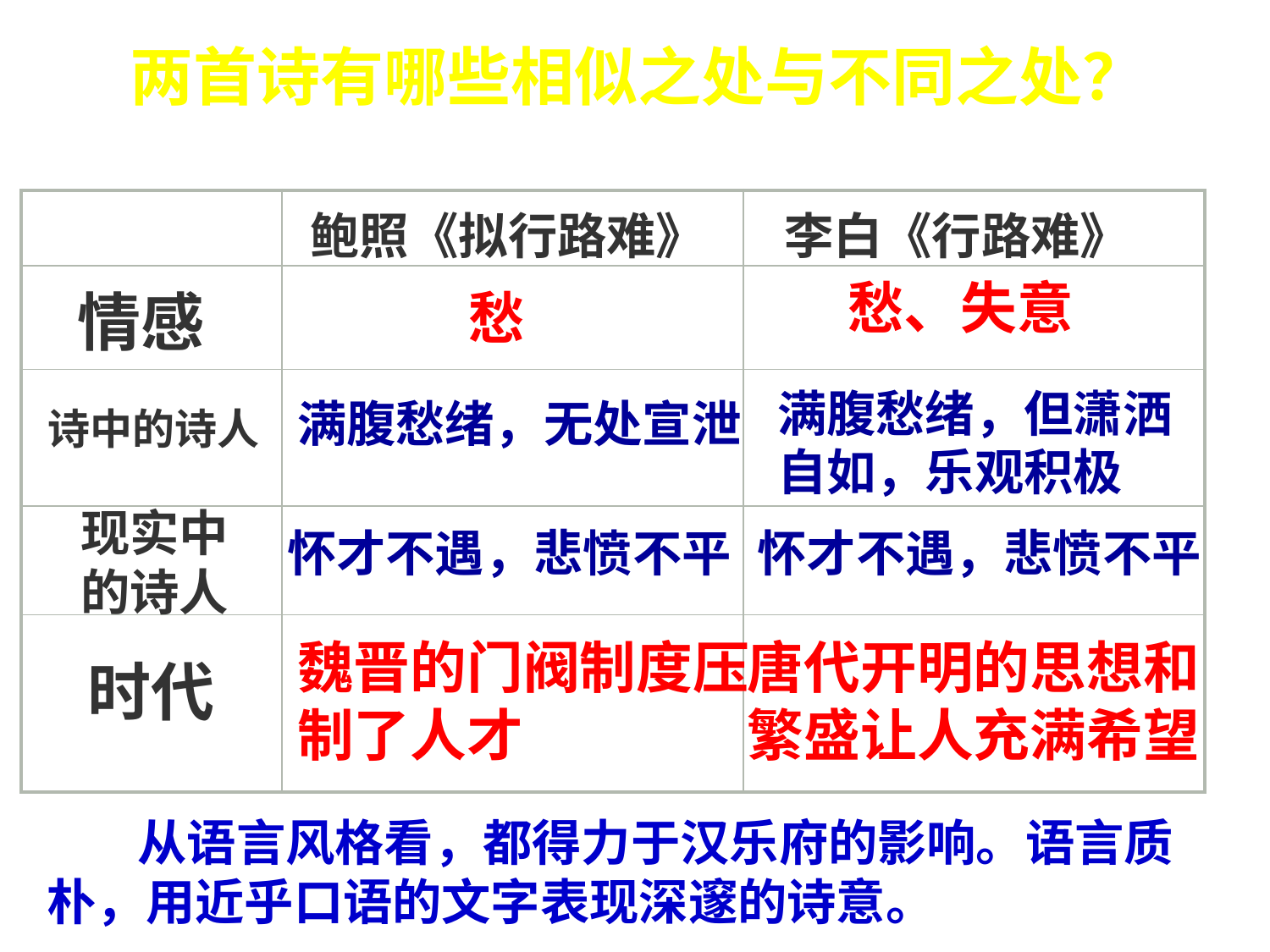

# 两首诗有哪些相似之处与不同之处？

|  |  |  |
| --- | --- | --- |
|  |  |  |
|  |  |  |
|  |  |  |
|  |  |  |
鲍照《拟行路难》
李白《行路难》
愁、失意
情感
愁
满腹愁绪，但潇洒自如，乐观积极
满腹愁绪，无处宣泄
诗中的诗人
现实中
的诗人
怀才不遇，悲愤不平
怀才不遇，悲愤不平
魏晋的门阀制度压制了人才
唐代开明的思想和繁盛让人充满希望
时代
       从语言风格看，都得力于汉乐府的影响。语言质朴，用近乎口语的文字表现深邃的诗意。